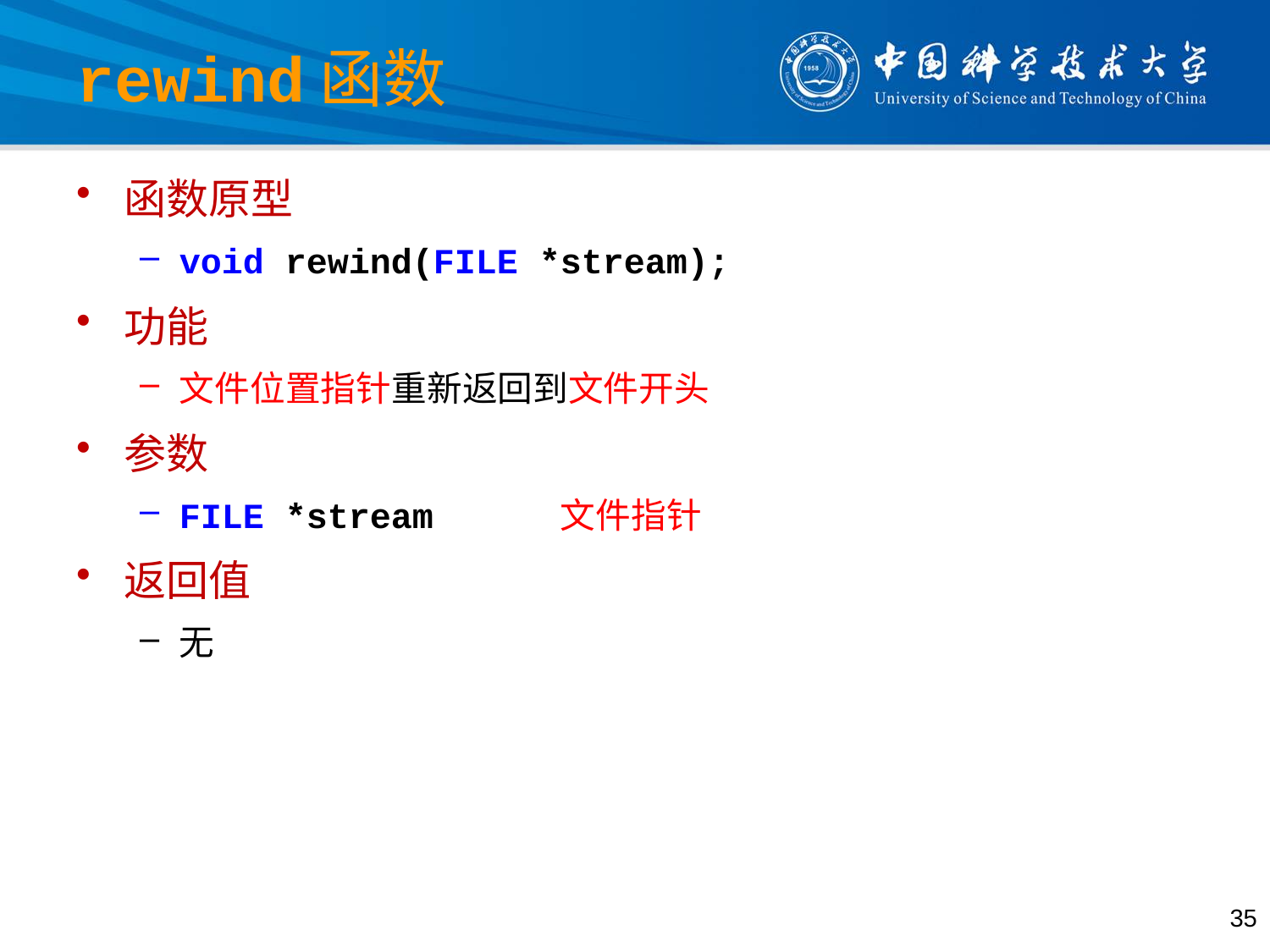

# rewind函数
函数原型
void rewind(FILE *stream);
功能
文件位置指针重新返回到文件开头
参数
FILE *stream	文件指针
返回值
无
35